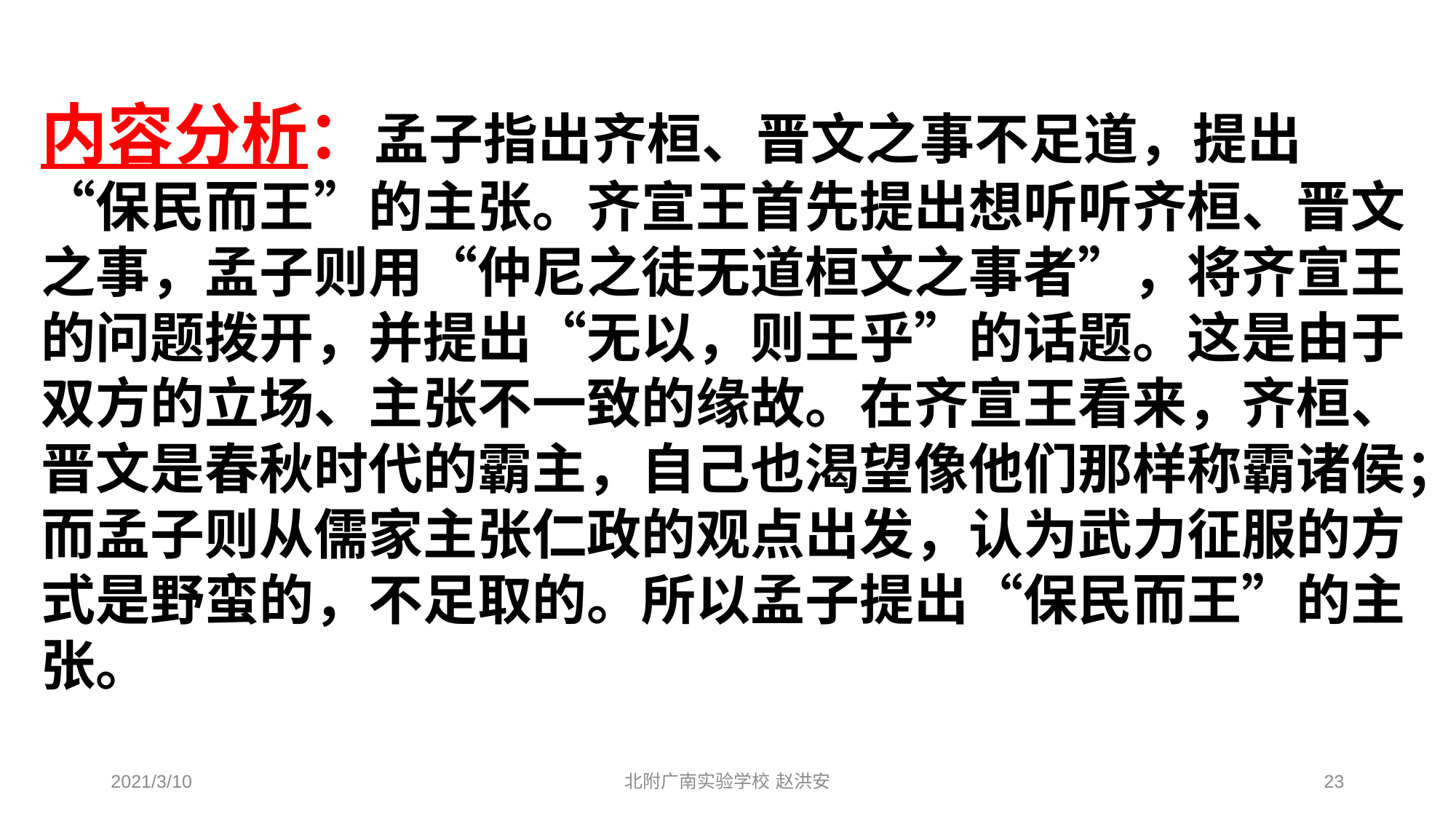

内容分析：孟子指出齐桓、晋文之事不足道，提出“保民而王”的主张。齐宣王首先提出想听听齐桓、晋文之事，孟子则用“仲尼之徒无道桓文之事者”，将齐宣王的问题拨开，并提出“无以，则王乎”的话题。这是由于双方的立场、主张不一致的缘故。在齐宣王看来，齐桓、晋文是春秋时代的霸主，自己也渴望像他们那样称霸诸侯；而孟子则从儒家主张仁政的观点出发，认为武力征服的方式是野蛮的，不足取的。所以孟子提出“保民而王”的主张。
2021/3/10
北附广南实验学校 赵洪安
23